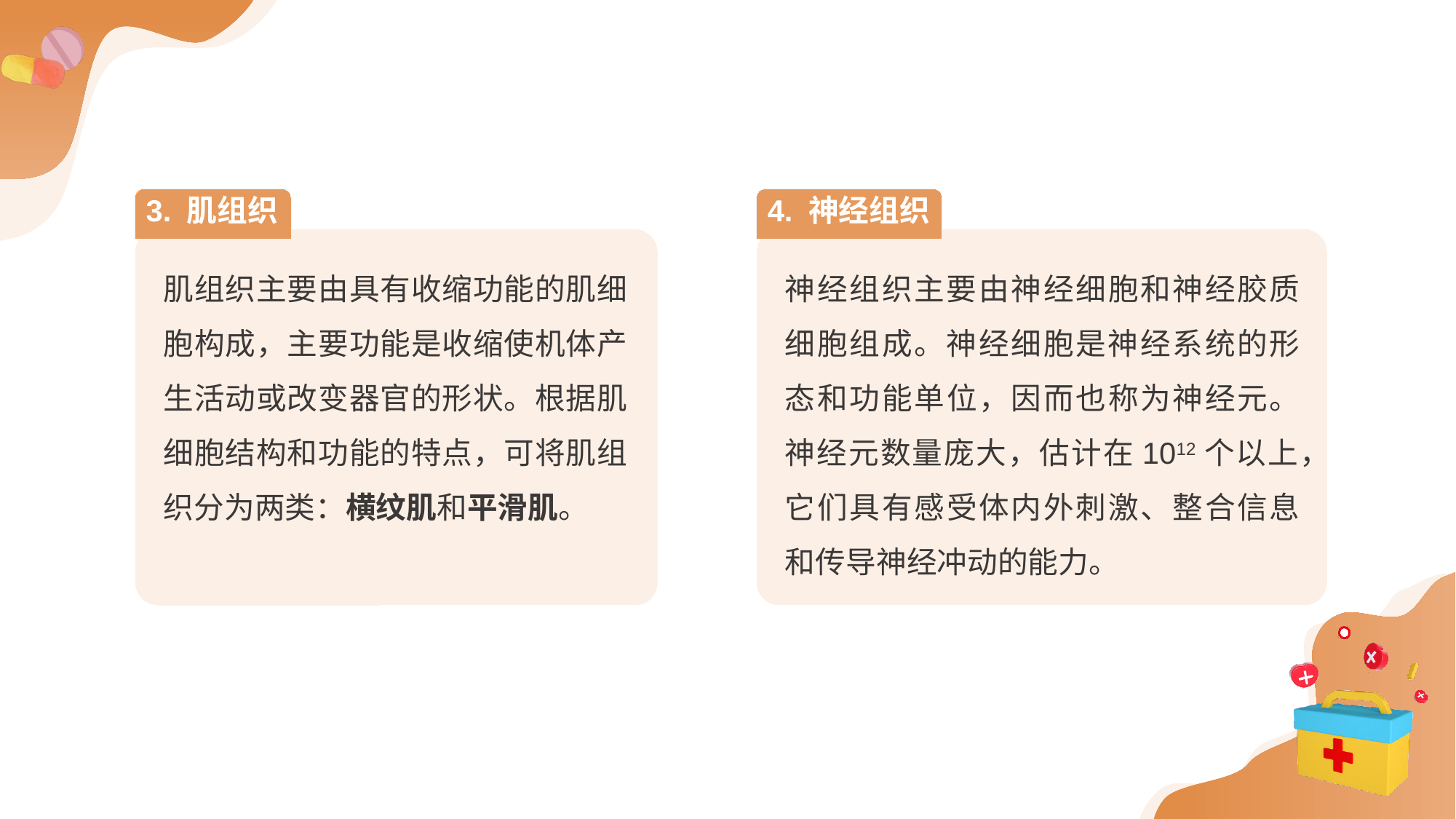

3. 肌组织
4. 神经组织

肌组织主要由具有收缩功能的肌细胞构成，主要功能是收缩使机体产生活动或改变器官的形状。根据肌细胞结构和功能的特点，可将肌组织分为两类：横纹肌和平滑肌。
神经组织主要由神经细胞和神经胶质细胞组成。神经细胞是神经系统的形态和功能单位，因而也称为神经元。神经元数量庞大，估计在1012个以上，它们具有感受体内外刺激、整合信息和传导神经冲动的能力。